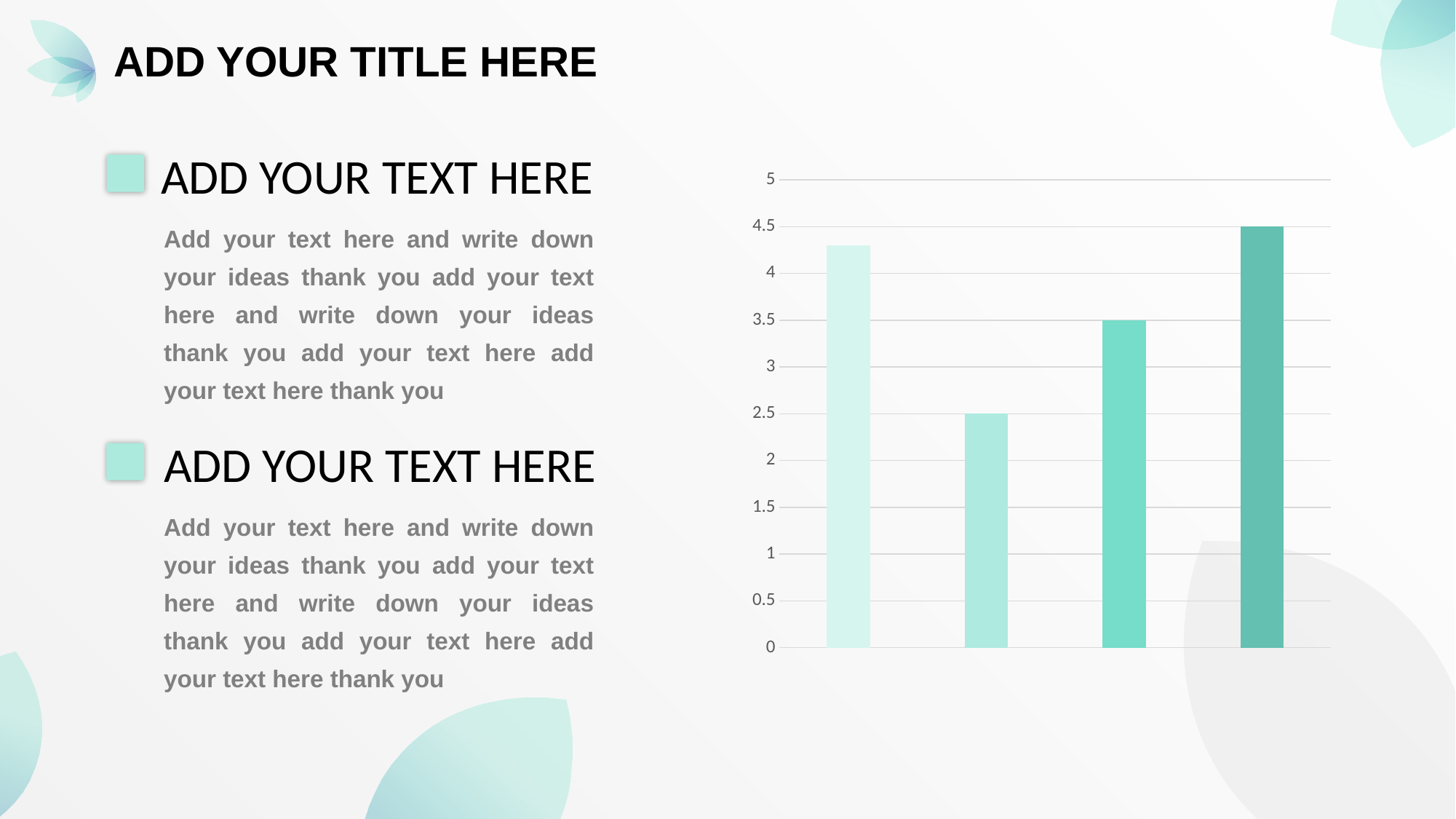

ADD YOUR TITLE HERE
ADD YOUR TEXT HERE

### Chart

| Category | 系列 1 |
|---|---|
| 类别 1 | 4.3 |
| 类别 2 | 2.5 |
| 类别 3 | 3.5 |
| 类别 4 | 4.5 |
Add your text here and write down your ideas thank you add your text here and write down your ideas thank you add your text here add your text here thank you
ADD YOUR TEXT HERE

Add your text here and write down your ideas thank you add your text here and write down your ideas thank you add your text here add your text here thank you